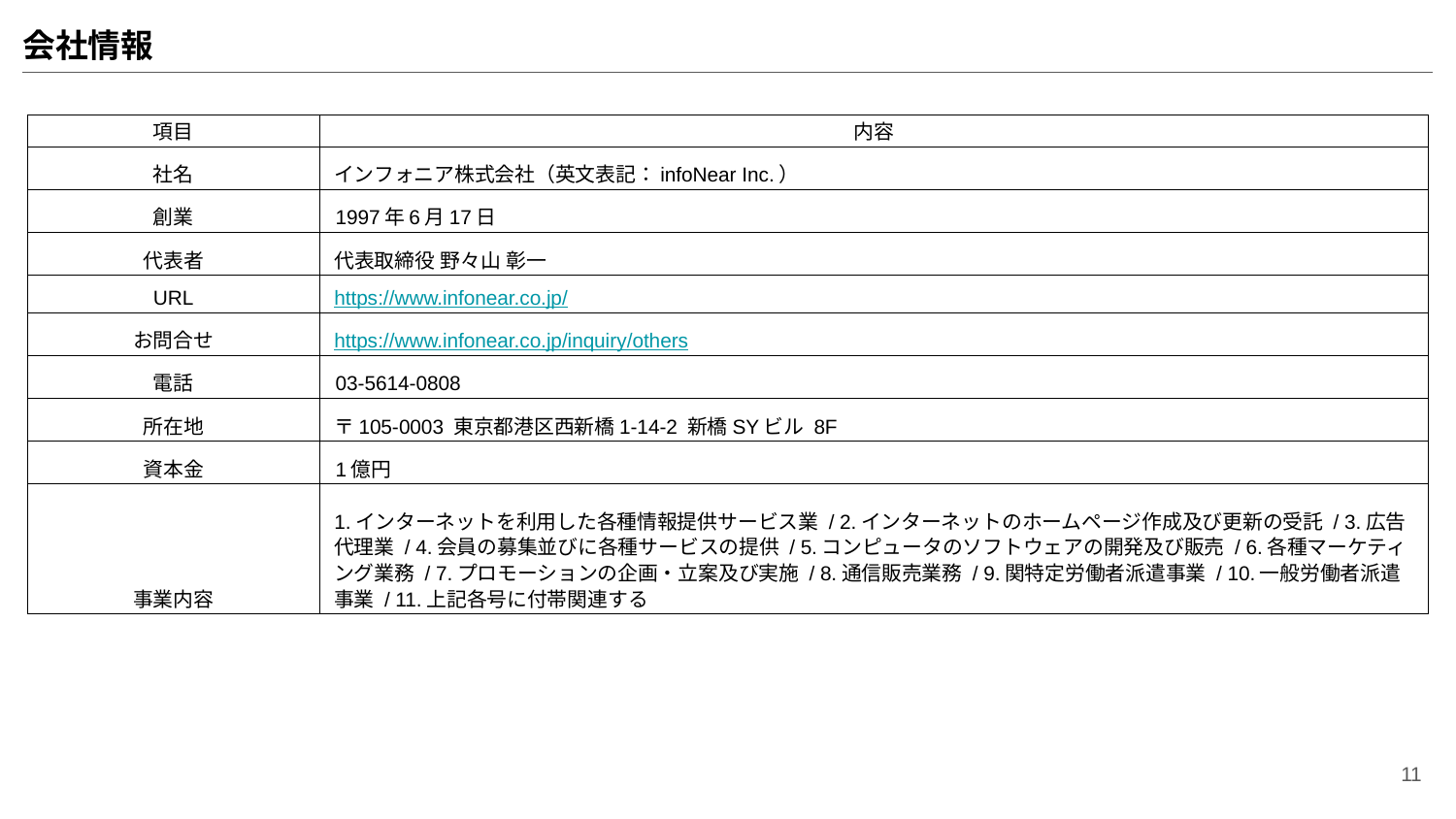

# 会社情報
| 項目 | 内容 |
| --- | --- |
| 社名 | インフォニア株式会社（英文表記：infoNear Inc.） |
| 創業 | 1997年6月17日 |
| 代表者 | 代表取締役 野々山 彰一 |
| URL | https://www.infonear.co.jp/ |
| お問合せ | https://www.infonear.co.jp/inquiry/others |
| 電話 | 03-5614-0808 |
| 所在地 | 〒105-0003 東京都港区西新橋1-14-2 新橋SYビル 8F |
| 資本金 | 1億円 |
| 事業内容 | 1.インターネットを利用した各種情報提供サービス業 / 2.インターネットのホームページ作成及び更新の受託 / 3.広告代理業 / 4.会員の募集並びに各種サービスの提供 / 5.コンピュータのソフトウェアの開発及び販売 / 6.各種マーケティング業務 / 7.プロモーションの企画・立案及び実施 / 8.通信販売業務 / 9.関特定労働者派遣事業 / 10.一般労働者派遣事業 / 11.上記各号に付帯関連する |
11